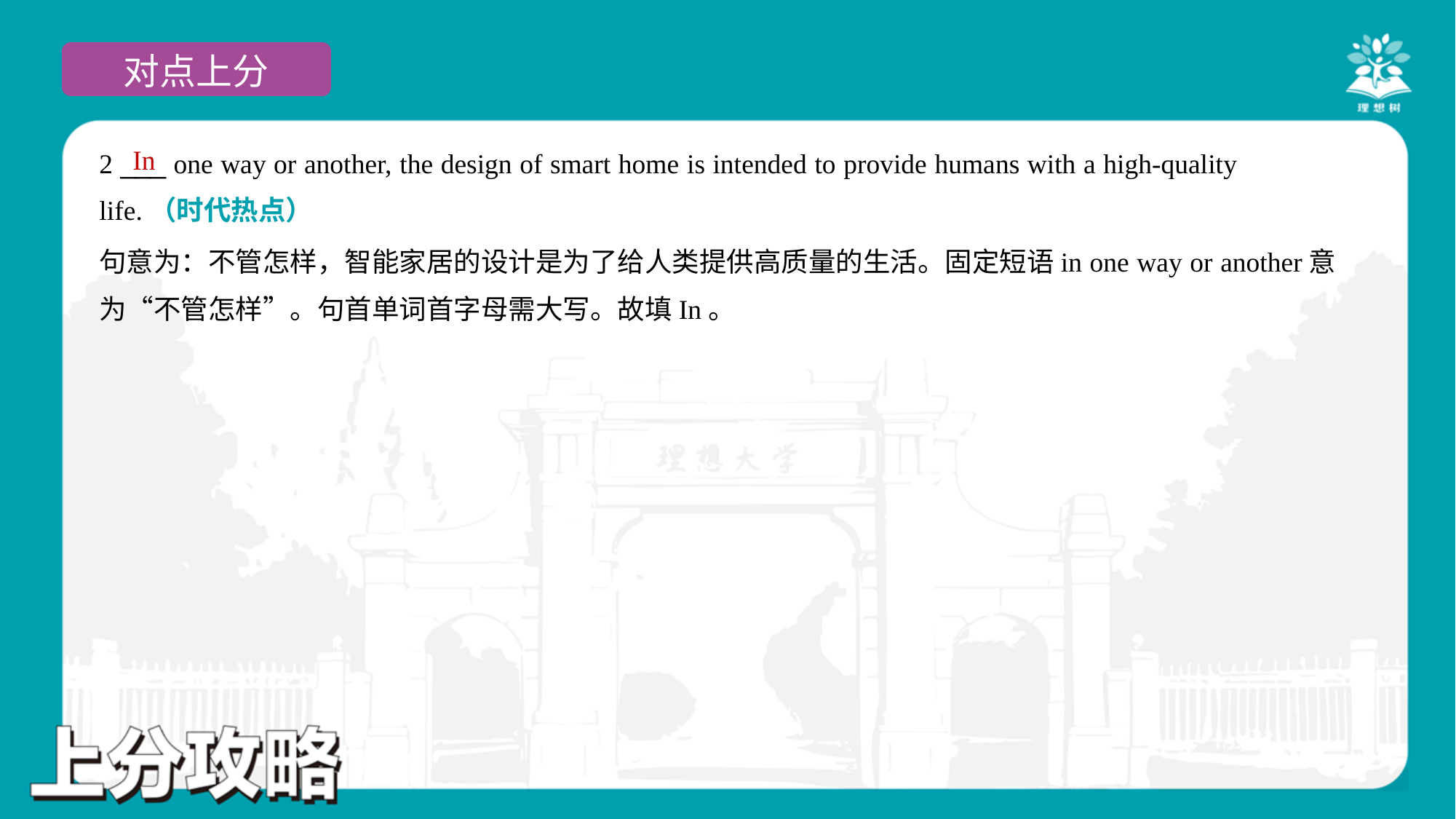

In
2 ___ one way or another, the design of smart home is intended to provide humans with a high-quality
life.（时代热点）
句意为：不管怎样，智能家居的设计是为了给人类提供高质量的生活。固定短语in one way or another意
为“不管怎样”。句首单词首字母需大写。故填In。